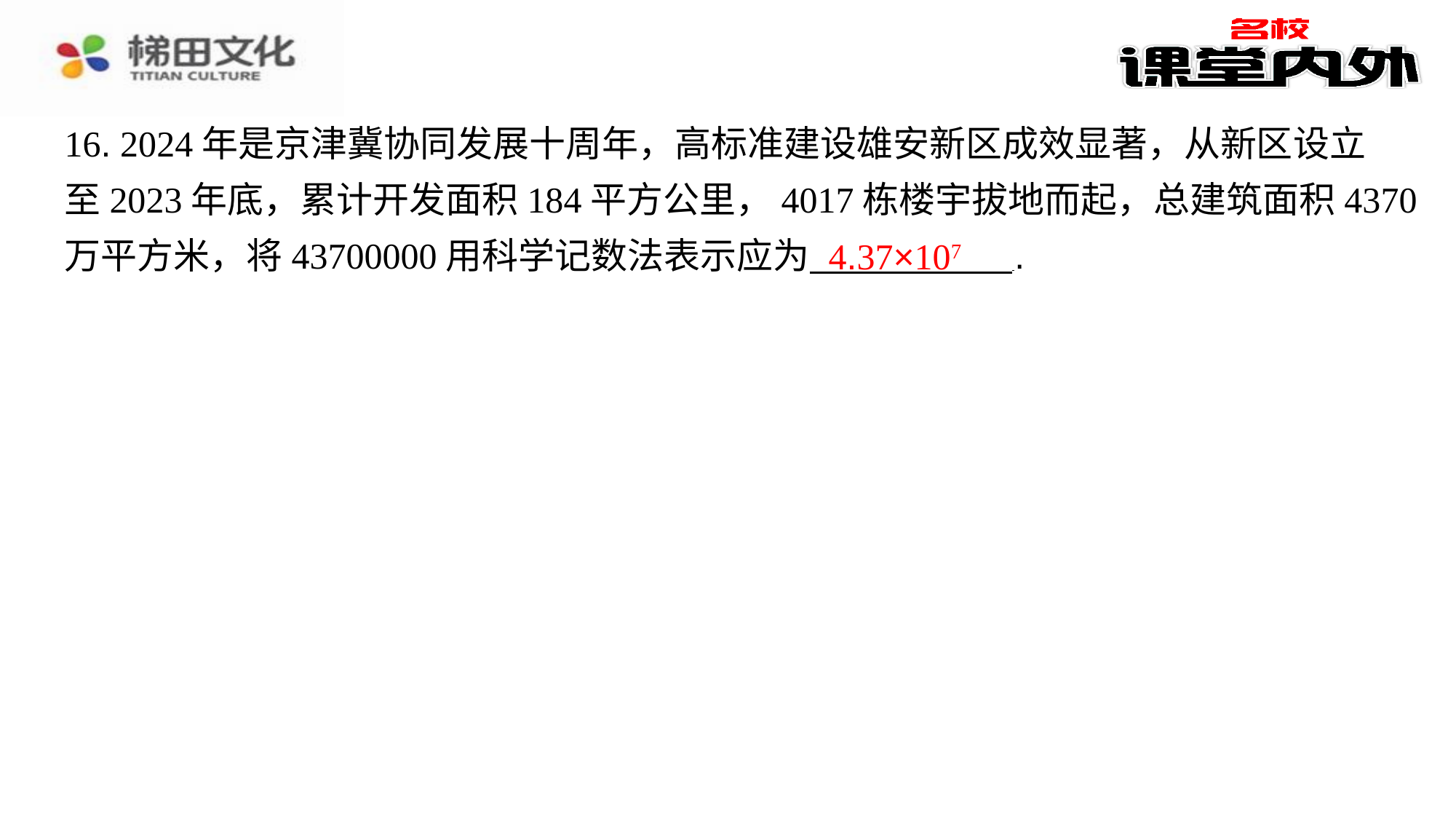

16. 2024年是京津冀协同发展十周年，高标准建设雄安新区成效显著，从新区设立
至2023年底，累计开发面积184平方公里，4017栋楼宇拔地而起，总建筑面积4370
万平方米，将43700000用科学记数法表示应为                               ⁠.
4.37×107